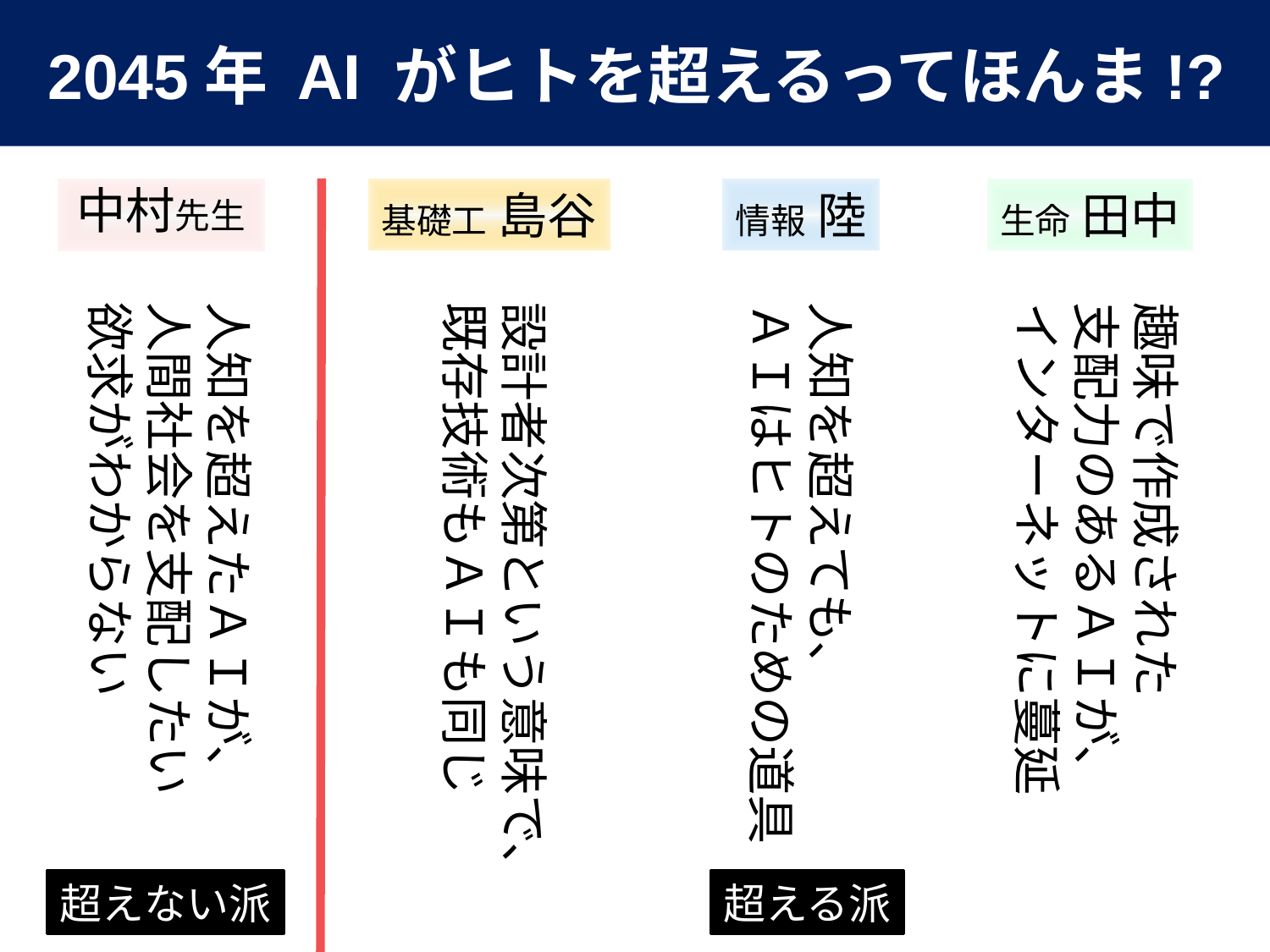

2045年 AI がヒトを超えるってほんま!?
基礎工 島谷
情報 陸
生命 田中
中村先生
設計者次第という意味で、
既存技術もＡＩも同じ
趣味で作成された
支配力のあるＡＩが、
インターネットに蔓延
人知を超えたＡＩが、
人間社会を支配したい
欲求がわからない
人知を超えても、
ＡＩはヒトのための道具
超えない派
超える派